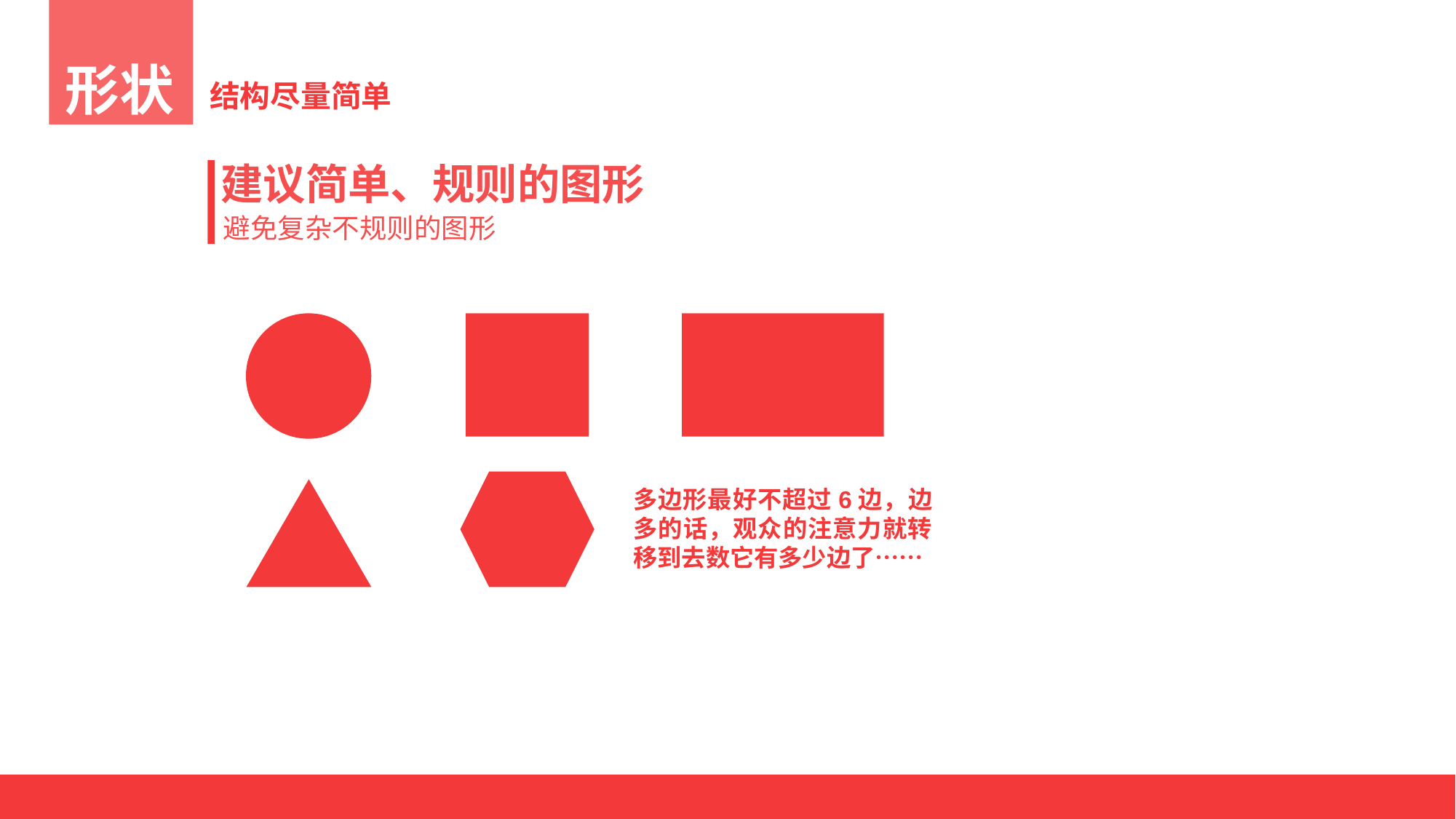

形状
结构尽量简单
建议简单、规则的图形

避免复杂不规则的图形

多边形最好不超过6边，边多的话，观众的注意力就转移到去数它有多少边了……